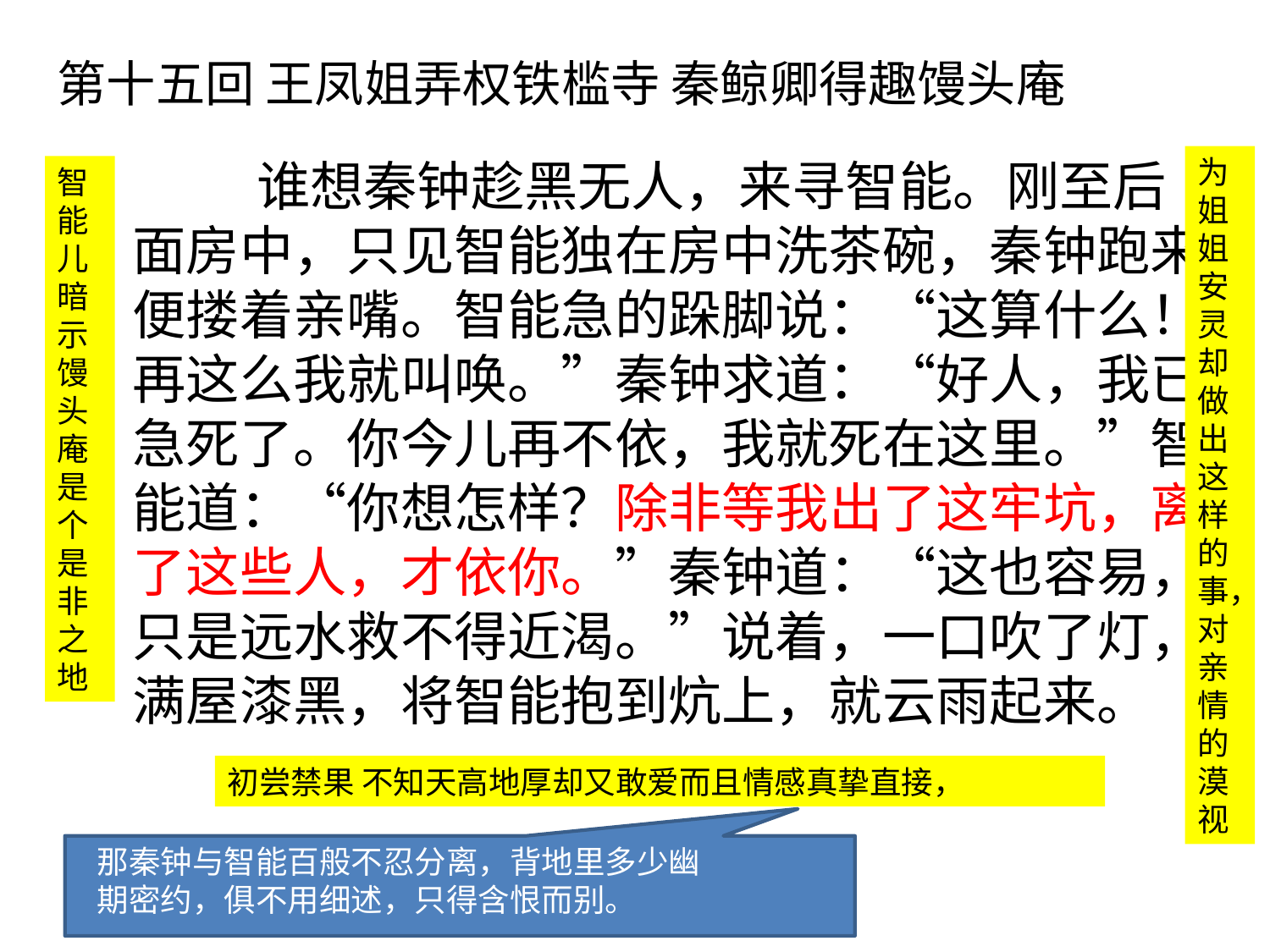

第十五回 王凤姐弄权铁槛寺 秦鲸卿得趣馒头庵
             谁想秦钟趁黑无人，来寻智能。刚至后面房中，只见智能独在房中洗茶碗，秦钟跑来便搂着亲嘴。智能急的跺脚说：“这算什么！再这么我就叫唤。”秦钟求道：“好人，我已急死了。你今儿再不依，我就死在这里。”智能道：“你想怎样？除非等我出了这牢坑，离了这些人，才依你。”秦钟道：“这也容易，只是远水救不得近渴。”说着，一口吹了灯，满屋漆黑，将智能抱到炕上，就云雨起来。
为姐姐安灵却做出这样的事，对亲情的漠视
智能儿暗示馒头庵是个是非之地
初尝禁果 不知天高地厚却又敢爱而且情感真挚直接，

那秦钟与智能百般不忍分离，背地里多少幽期密约，俱不用细述，只得含恨而别。